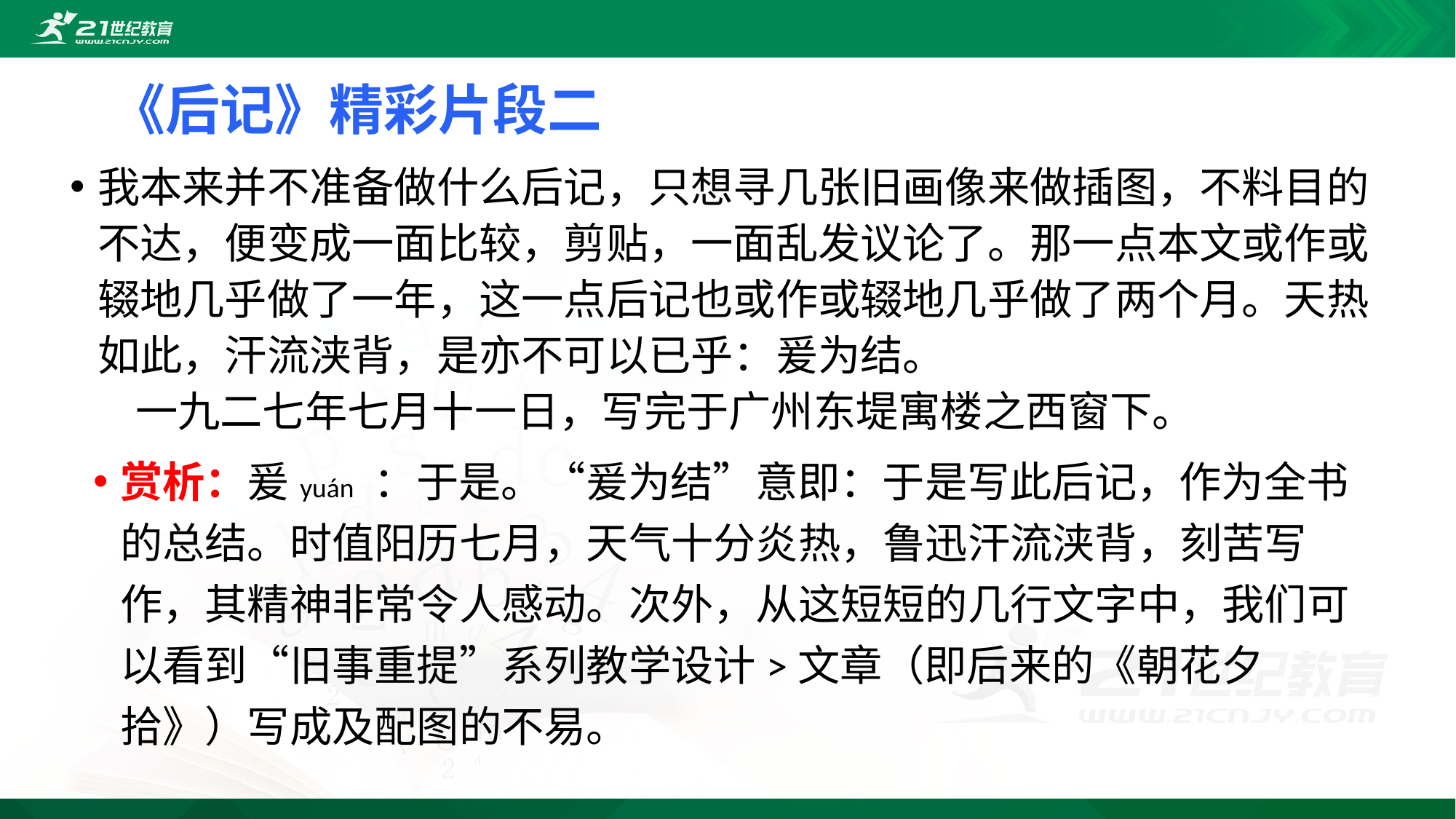

# 《后记》精彩片段二
我本来并不准备做什么后记，只想寻几张旧画像来做插图，不料目的不达，便变成一面比较，剪贴，一面乱发议论了。那一点本文或作或辍地几乎做了一年，这一点后记也或作或辍地几乎做了两个月。天热如此，汗流浃背，是亦不可以已乎：爰为结。
    一九二七年七月十一日，写完于广州东堤寓楼之西窗下。
赏析：爰yuán ：于是。“爰为结”意即：于是写此后记，作为全书的总结。时值阳历七月，天气十分炎热，鲁迅汗流浃背，刻苦写作，其精神非常令人感动。次外，从这短短的几行文字中，我们可以看到“旧事重提”系列教学设计>文章（即后来的《朝花夕拾》）写成及配图的不易。